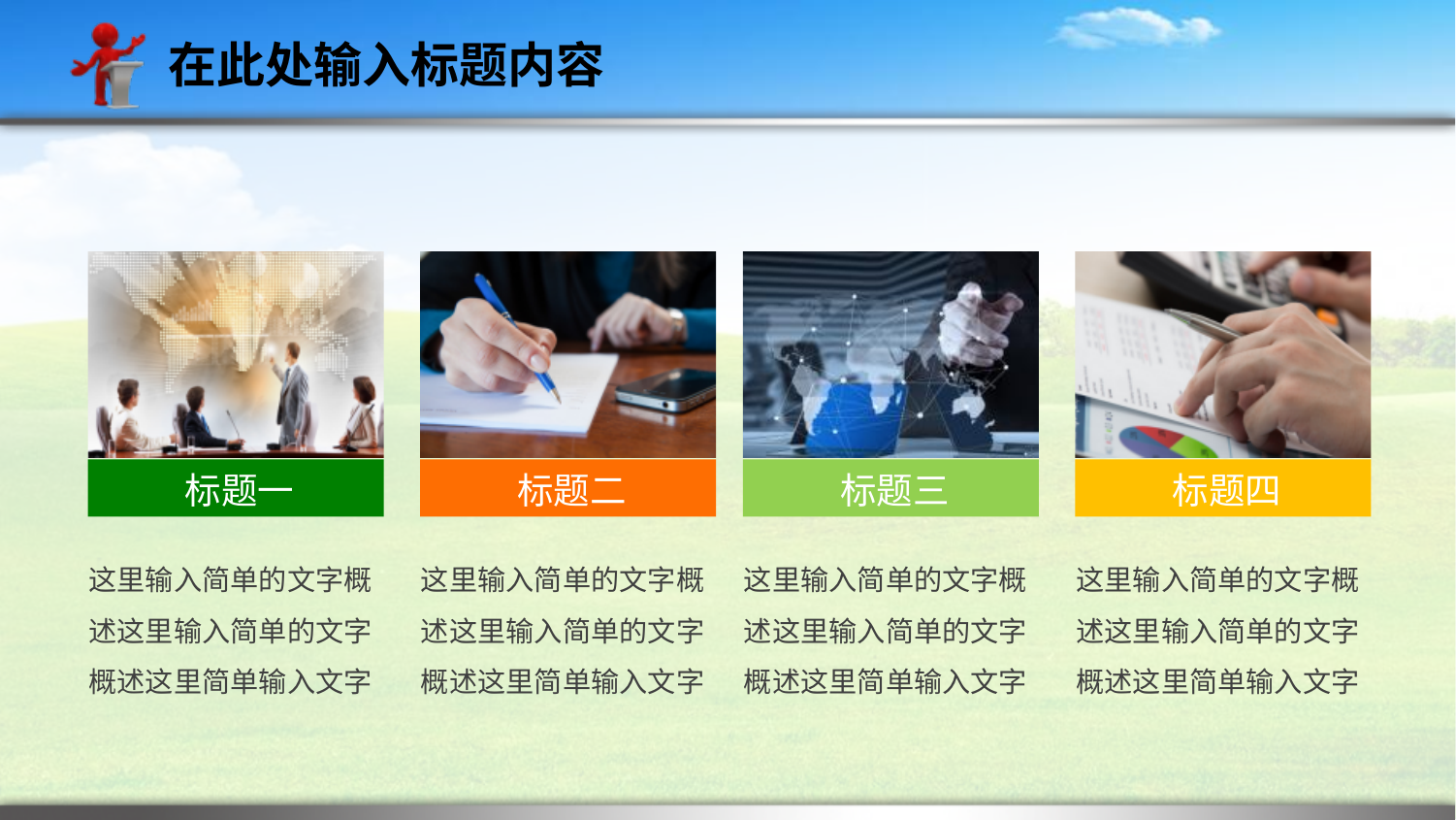

在此处输入标题内容

标题一

标题二

标题三

标题四
这里输入简单的文字概述这里输入简单的文字概述这里简单输入文字
这里输入简单的文字概述这里输入简单的文字概述这里简单输入文字
这里输入简单的文字概述这里输入简单的文字概述这里简单输入文字
这里输入简单的文字概述这里输入简单的文字概述这里简单输入文字